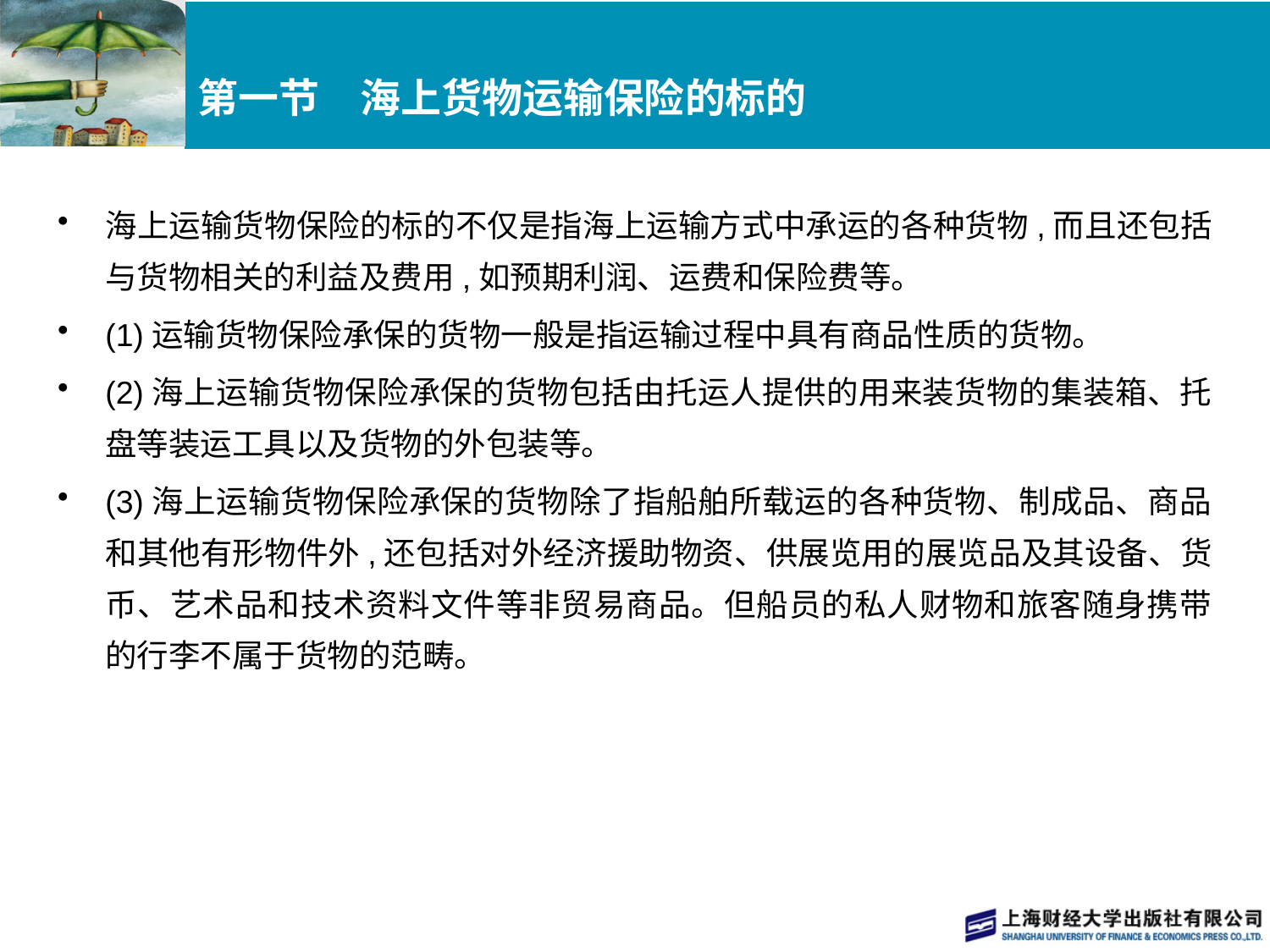

# 第一节　海上货物运输保险的标的
海上运输货物保险的标的不仅是指海上运输方式中承运的各种货物,而且还包括与货物相关的利益及费用,如预期利润、运费和保险费等。
(1)运输货物保险承保的货物一般是指运输过程中具有商品性质的货物。
(2)海上运输货物保险承保的货物包括由托运人提供的用来装货物的集装箱、托盘等装运工具以及货物的外包装等。
(3)海上运输货物保险承保的货物除了指船舶所载运的各种货物、制成品、商品和其他有形物件外,还包括对外经济援助物资、供展览用的展览品及其设备、货币、艺术品和技术资料文件等非贸易商品。但船员的私人财物和旅客随身携带的行李不属于货物的范畴。